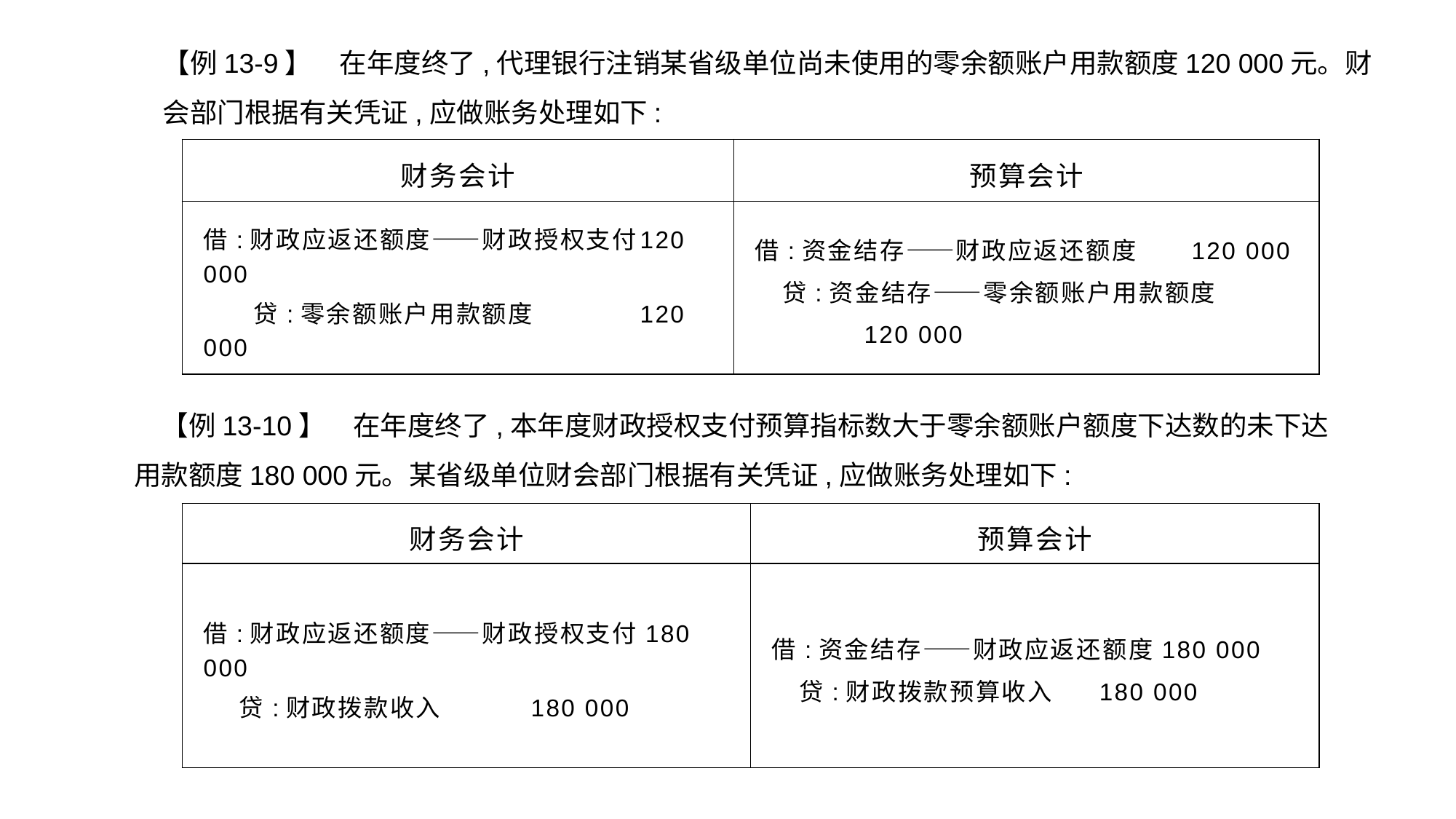

【例13-9】　在年度终了,代理银行注销某省级单位尚未使用的零余额账户用款额度120 000元。财会部门根据有关凭证,应做账务处理如下:
| 财务会计 | 预算会计 |
| --- | --- |
| 借:财政应返还额度——财政授权支付 120 000 贷:零余额账户用款额度 120 000 | 借:资金结存——财政应返还额度 120 000 贷:资金结存——零余额账户用款额度 120 000 |
　【例13-10】　在年度终了,本年度财政授权支付预算指标数大于零余额账户额度下达数的未下达用款额度180 000元。某省级单位财会部门根据有关凭证,应做账务处理如下:
| 财务会计 | 预算会计 |
| --- | --- |
| 借:财政应返还额度——财政授权支付180 000 贷:财政拨款收入 180 000 | 借:资金结存——财政应返还额度180 000 贷:财政拨款预算收入 180 000 |